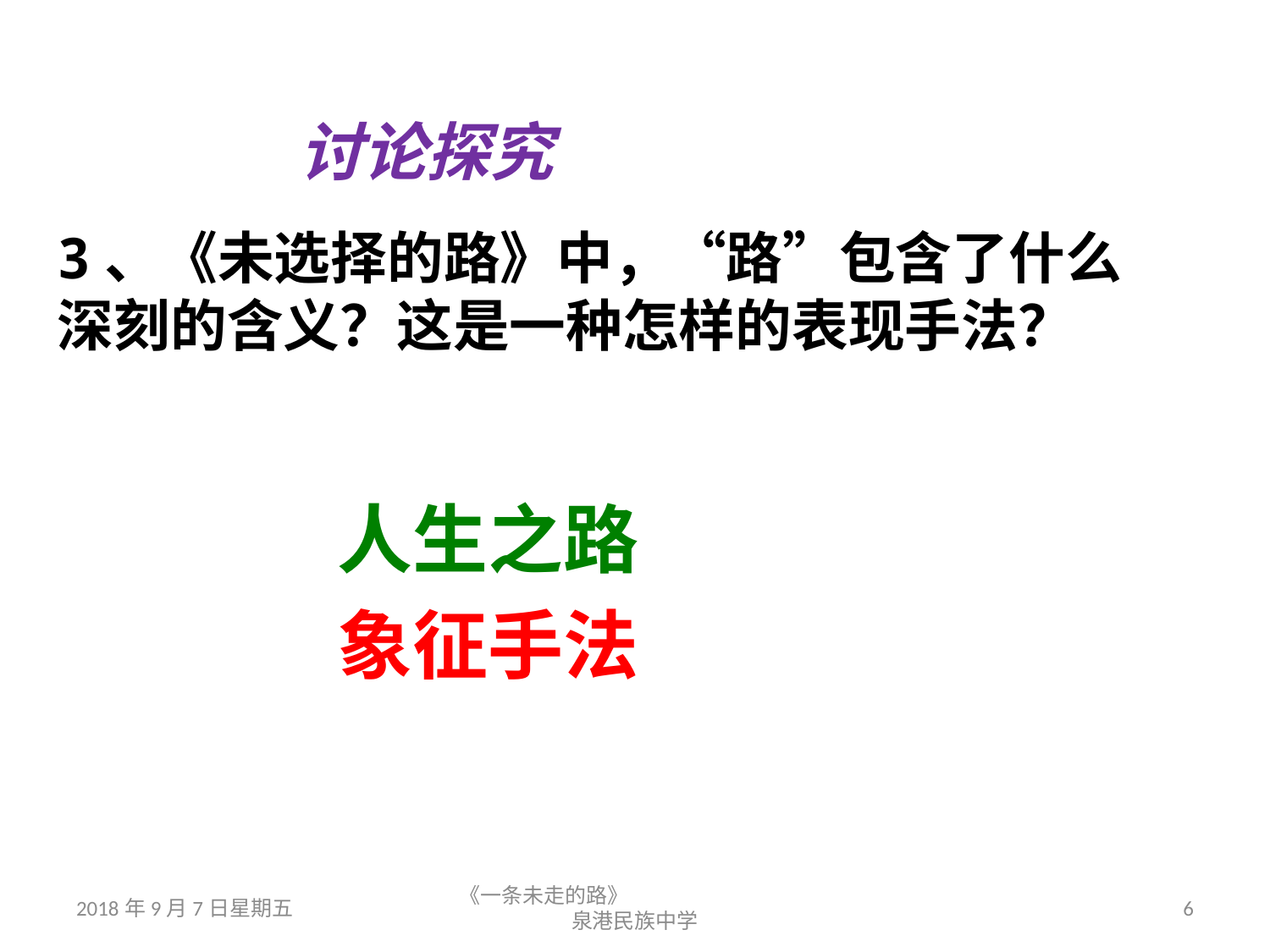

讨论探究
3、《未选择的路》中，“路”包含了什么深刻的含义？这是一种怎样的表现手法？
人生之路
象征手法
2018年9月7日星期五
《一条未走的路》                                        泉港民族中学
6